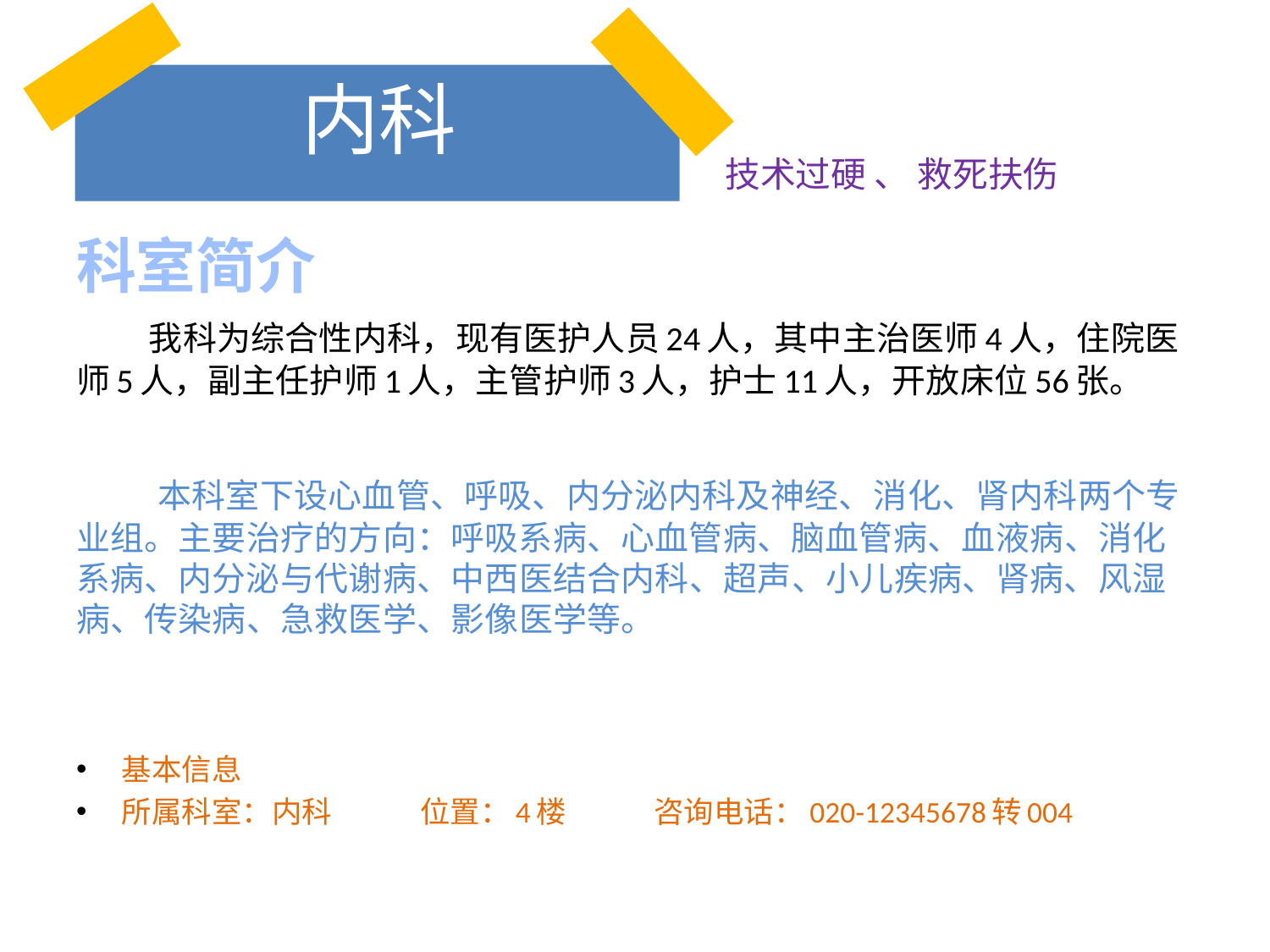

# 内科

技术过硬 、 救死扶伤
科室简介
       我科为综合性内科，现有医护人员24人，其中主治医师4人，住院医师5人，副主任护师1人，主管护师3人，护士11人，开放床位56张。

        本科室下设心血管、呼吸、内分泌内科及神经、消化、肾内科两个专业组。主要治疗的方向：呼吸系病、心血管病、脑血管病、血液病、消化系病、内分泌与代谢病、中西医结合内科、超声、小儿疾病、肾病、风湿病、传染病、急救医学、影像医学等。

基本信息
所属科室：内科             位置：4楼             咨询电话：020-12345678转004